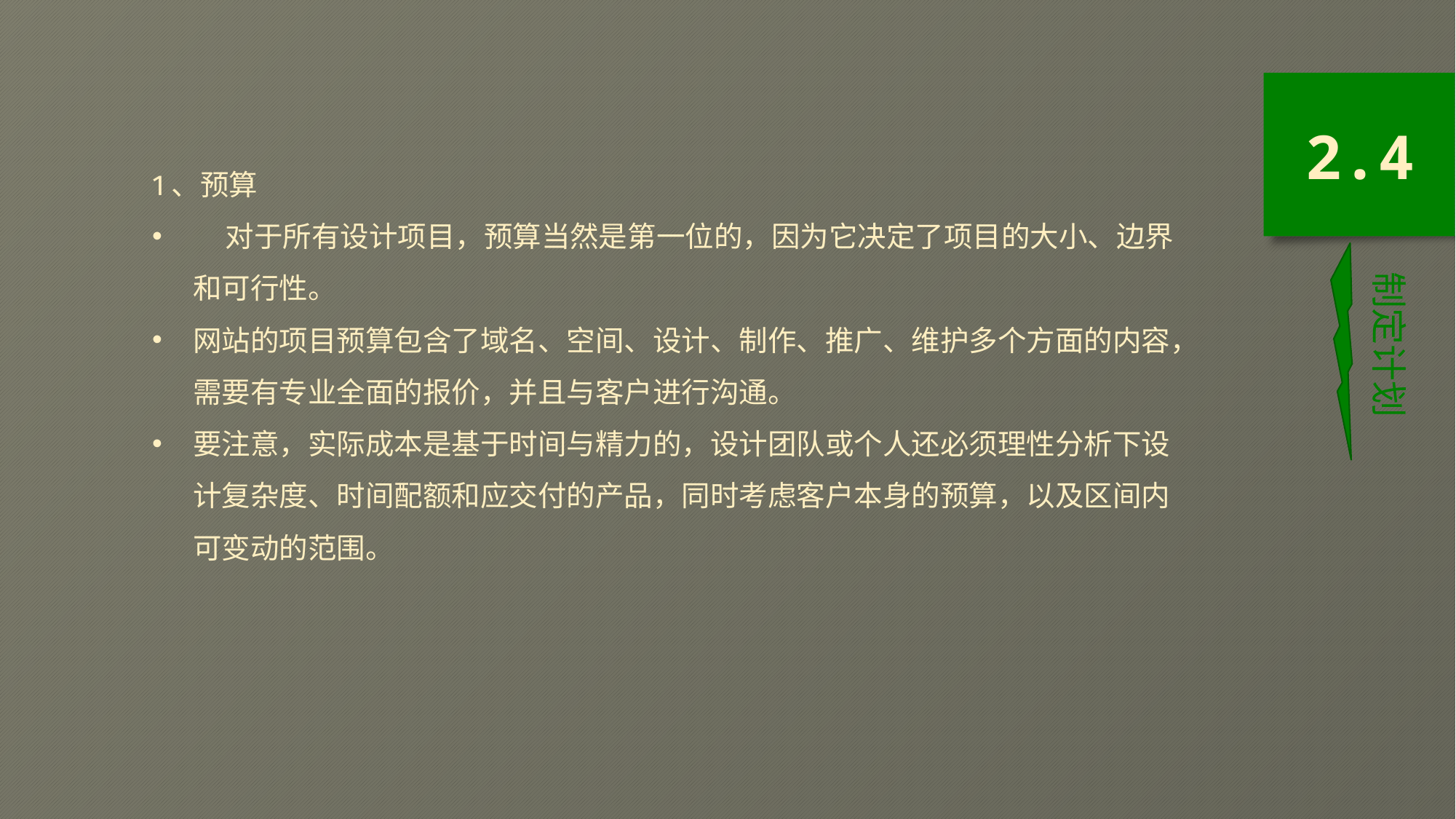

1、预算
    对于所有设计项目，预算当然是第一位的，因为它决定了项目的大小、边界和可行性。
网站的项目预算包含了域名、空间、设计、制作、推广、维护多个方面的内容，需要有专业全面的报价，并且与客户进行沟通。
要注意，实际成本是基于时间与精力的，设计团队或个人还必须理性分析下设计复杂度、时间配额和应交付的产品，同时考虑客户本身的预算，以及区间内可变动的范围。
2.4

制定计划